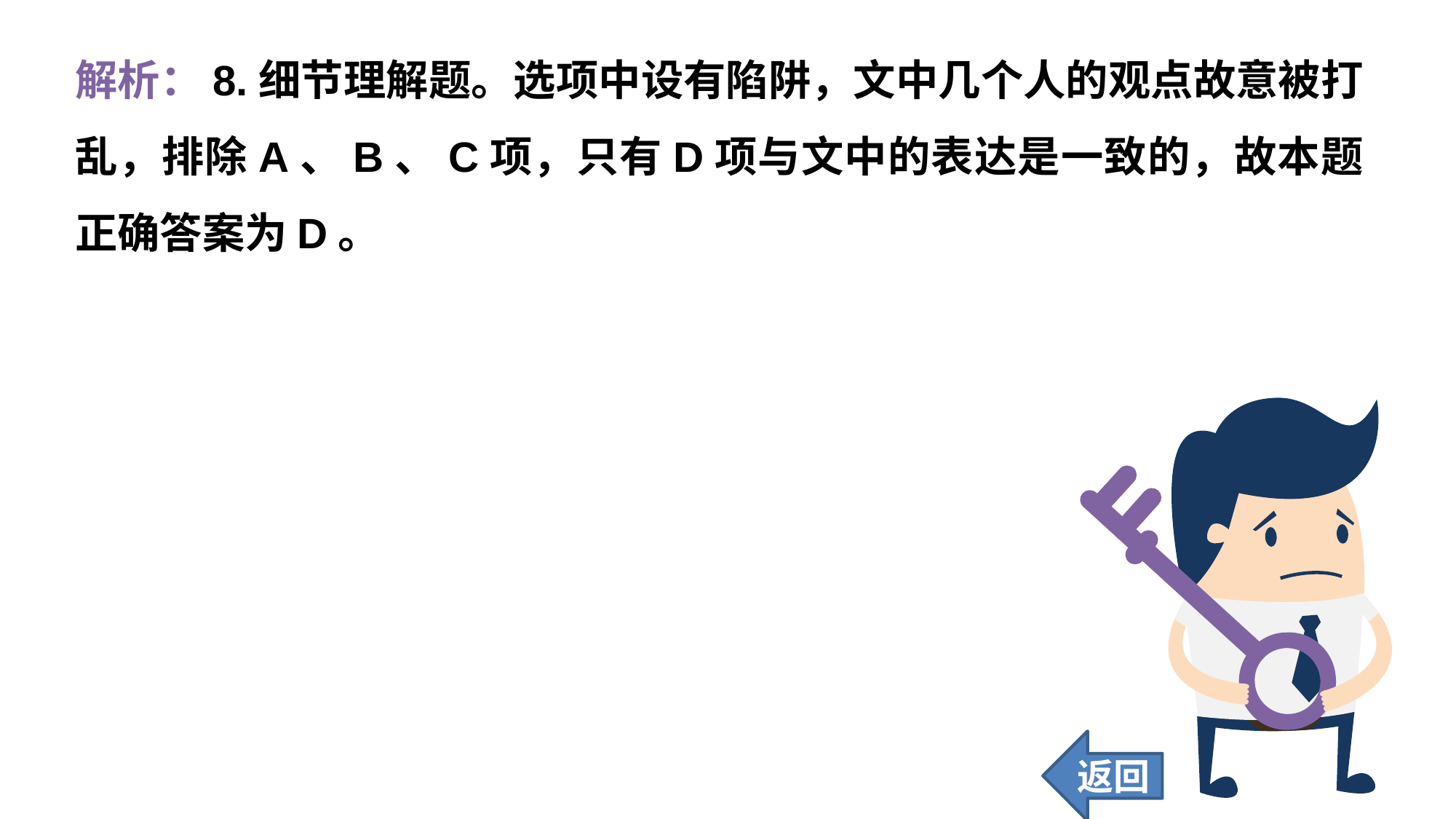

解析：8.细节理解题。选项中设有陷阱，文中几个人的观点故意被打乱，排除A、B、C项，只有D项与文中的表达是一致的，故本题正确答案为D。

返回
228